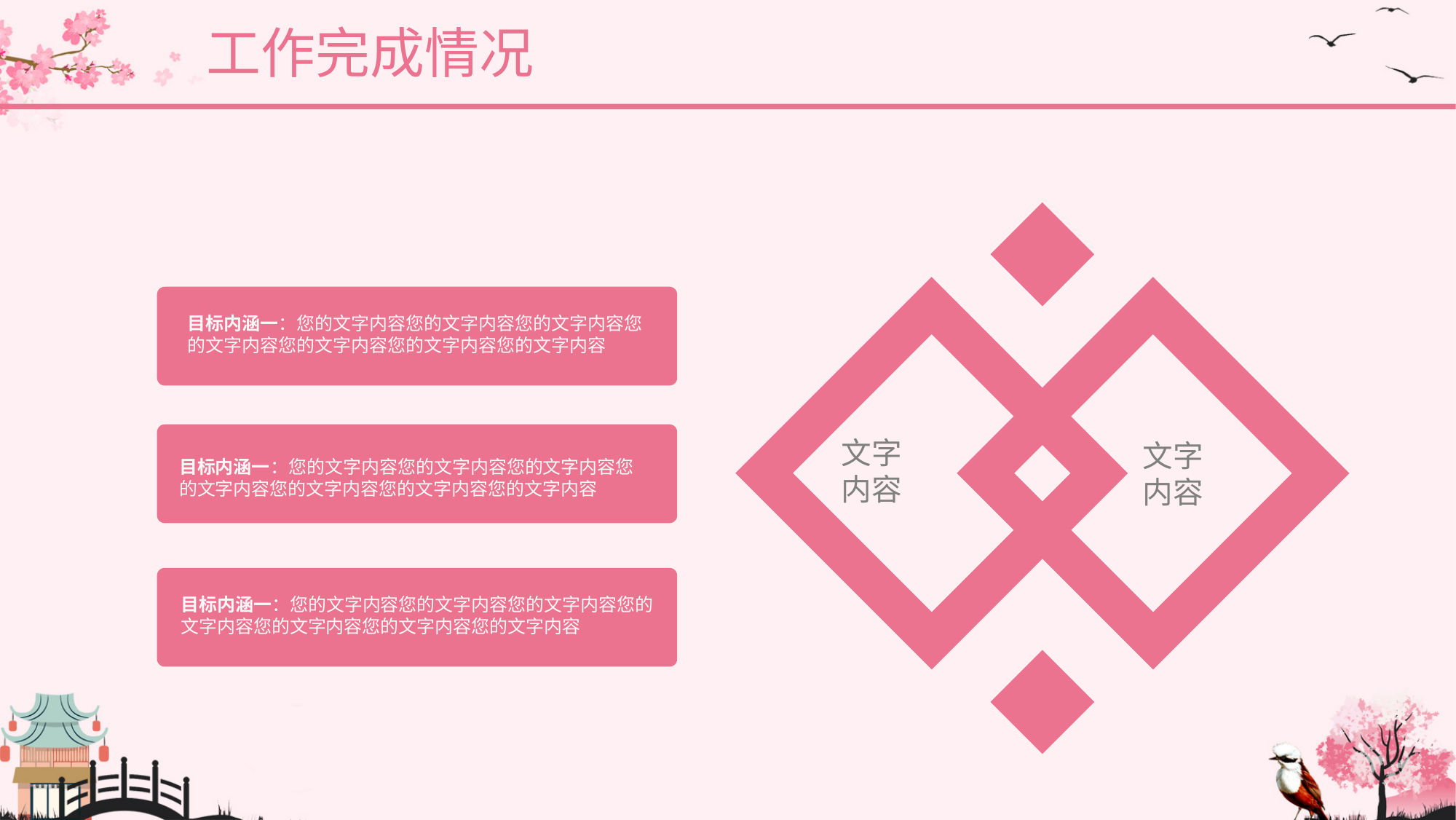

工作完成情况

文字
内容
文字
内容

目标内涵一：您的文字内容您的文字内容您的文字内容您的文字内容您的文字内容您的文字内容您的文字内容

目标内涵一：您的文字内容您的文字内容您的文字内容您的文字内容您的文字内容您的文字内容您的文字内容

目标内涵一：您的文字内容您的文字内容您的文字内容您的文字内容您的文字内容您的文字内容您的文字内容